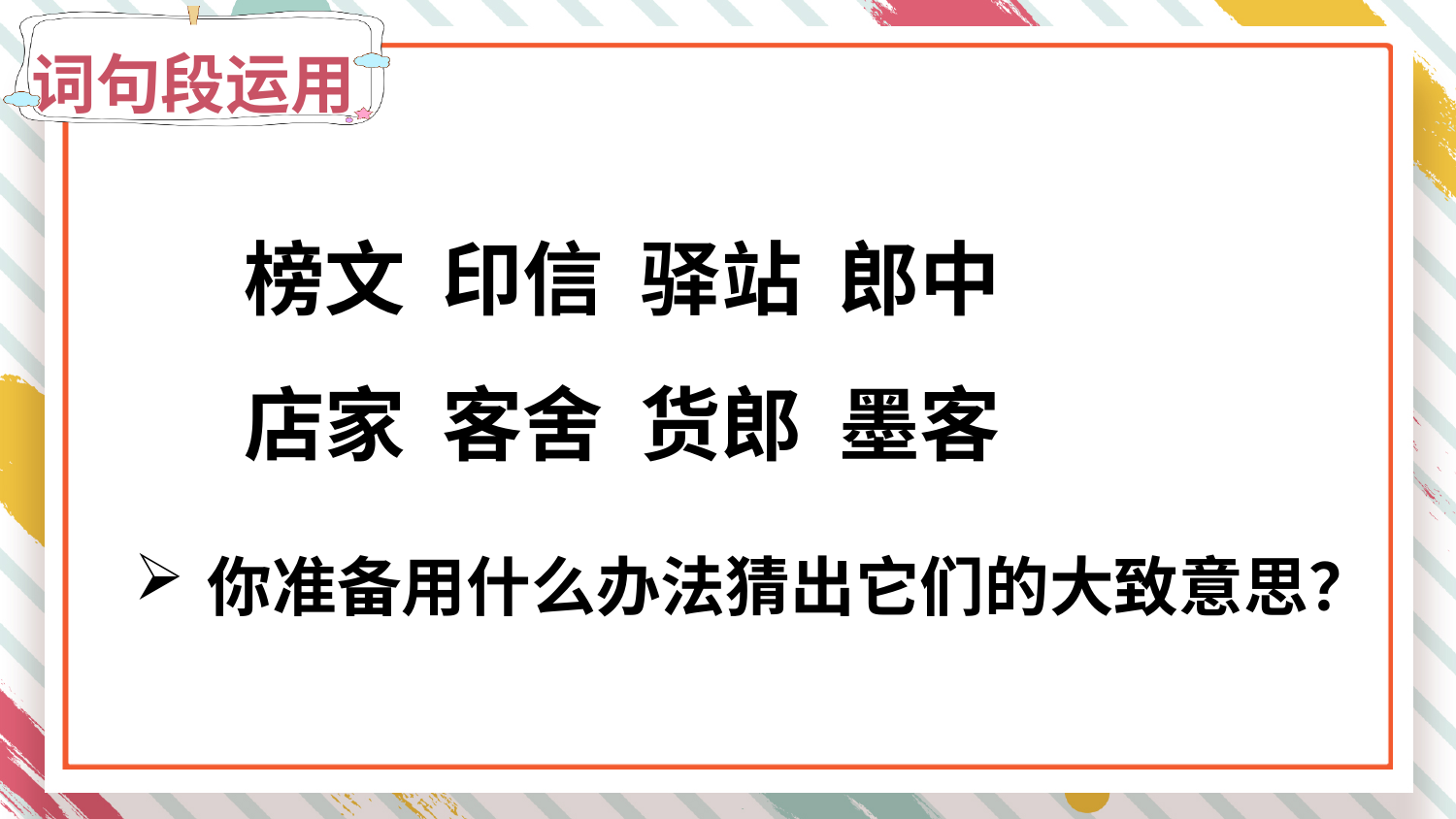

词句段运用
榜文  印信  驿站  郎中
店家  客舍  货郎  墨客
你准备用什么办法猜出它们的大致意思？